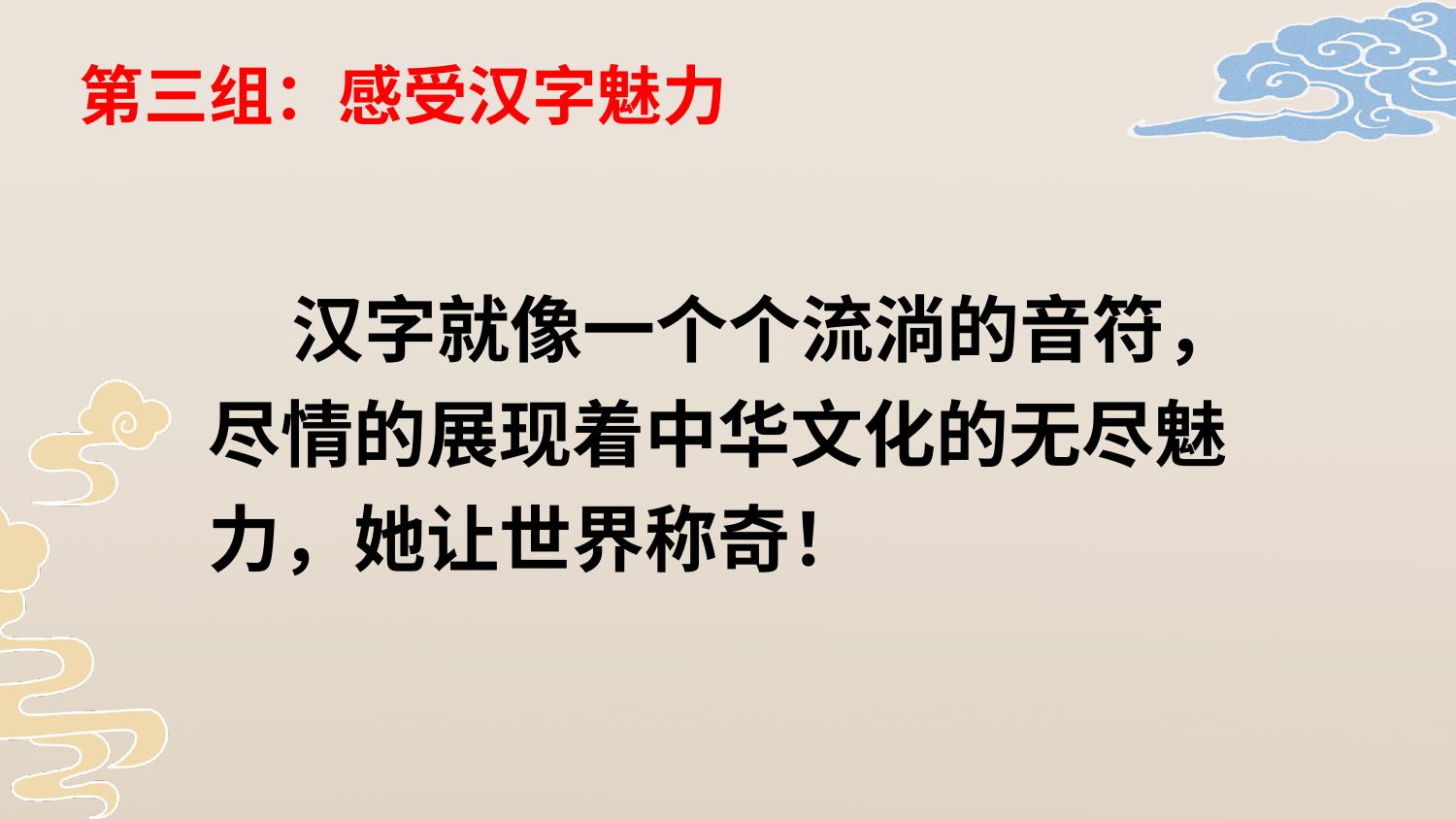

第三组：感受汉字魅力
    汉字就像一个个流淌的音符，尽情的展现着中华文化的无尽魅力，她让世界称奇！